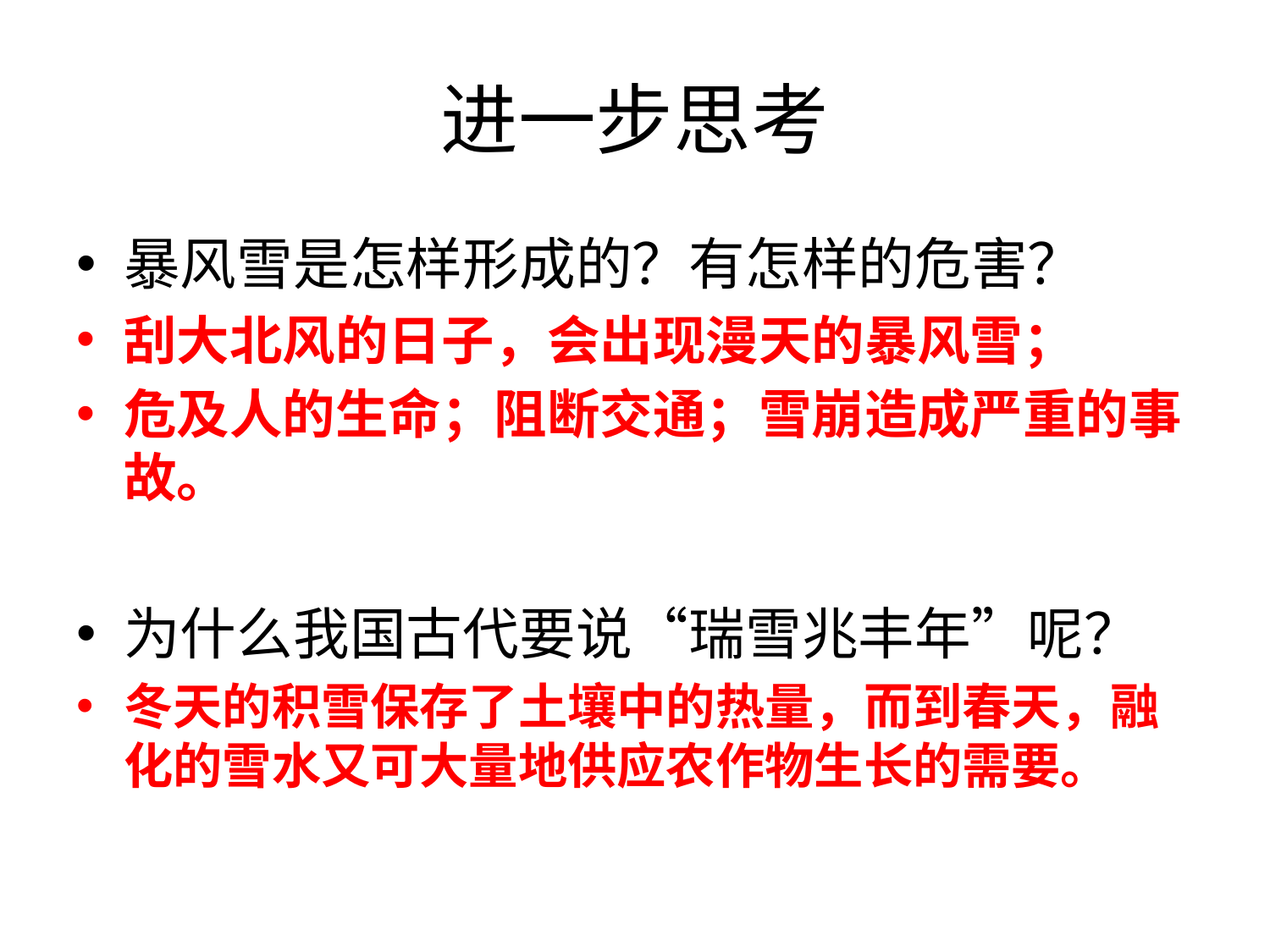

# 进一步思考
暴风雪是怎样形成的？有怎样的危害？
刮大北风的日子，会出现漫天的暴风雪；
危及人的生命；阻断交通；雪崩造成严重的事故。

为什么我国古代要说“瑞雪兆丰年”呢？
冬天的积雪保存了土壤中的热量，而到春天，融化的雪水又可大量地供应农作物生长的需要。